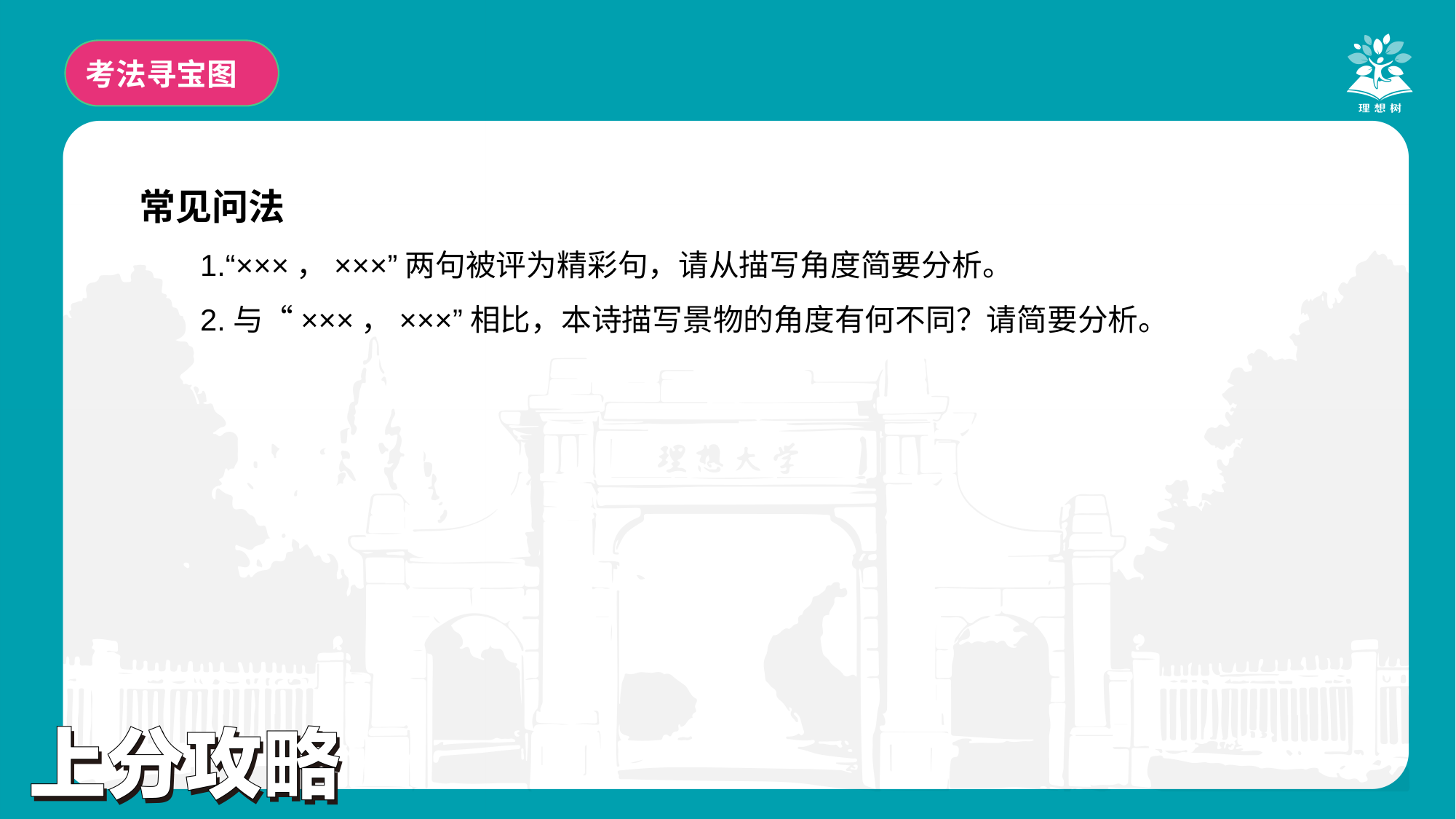

考法寻宝图
常见问法
1.“×××，×××”两句被评为精彩句，请从描写角度简要分析。
2.与“×××，×××”相比，本诗描写景物的角度有何不同？请简要分析。